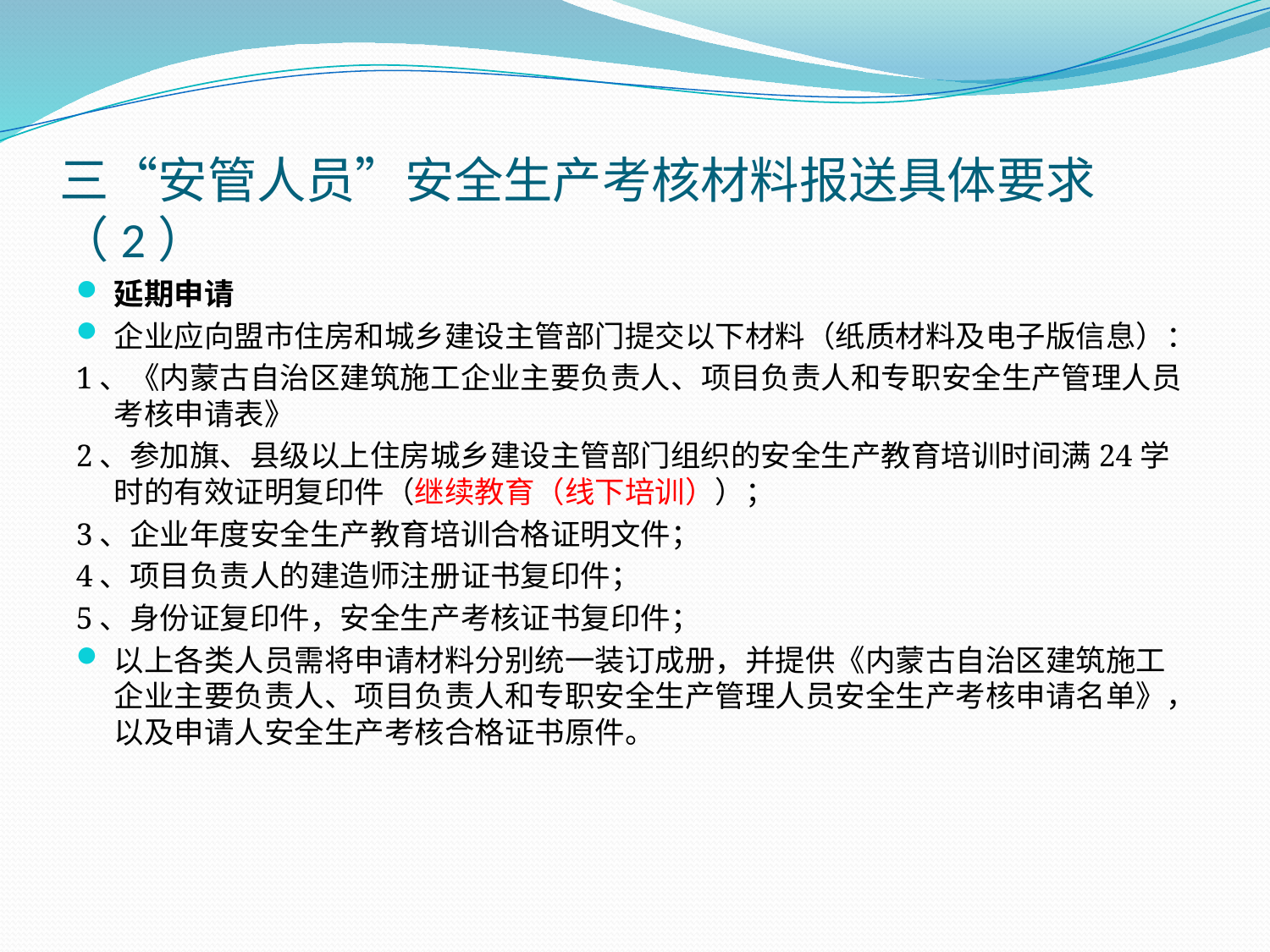

# 三“安管人员”安全生产考核材料报送具体要求（2）
延期申请
企业应向盟市住房和城乡建设主管部门提交以下材料（纸质材料及电子版信息）：
1、《内蒙古自治区建筑施工企业主要负责人、项目负责人和专职安全生产管理人员考核申请表》
2、参加旗、县级以上住房城乡建设主管部门组织的安全生产教育培训时间满24学时的有效证明复印件（继续教育（线下培训））；
3、企业年度安全生产教育培训合格证明文件；
4、项目负责人的建造师注册证书复印件；
5、身份证复印件，安全生产考核证书复印件；
以上各类人员需将申请材料分别统一装订成册，并提供《内蒙古自治区建筑施工企业主要负责人、项目负责人和专职安全生产管理人员安全生产考核申请名单》，以及申请人安全生产考核合格证书原件。